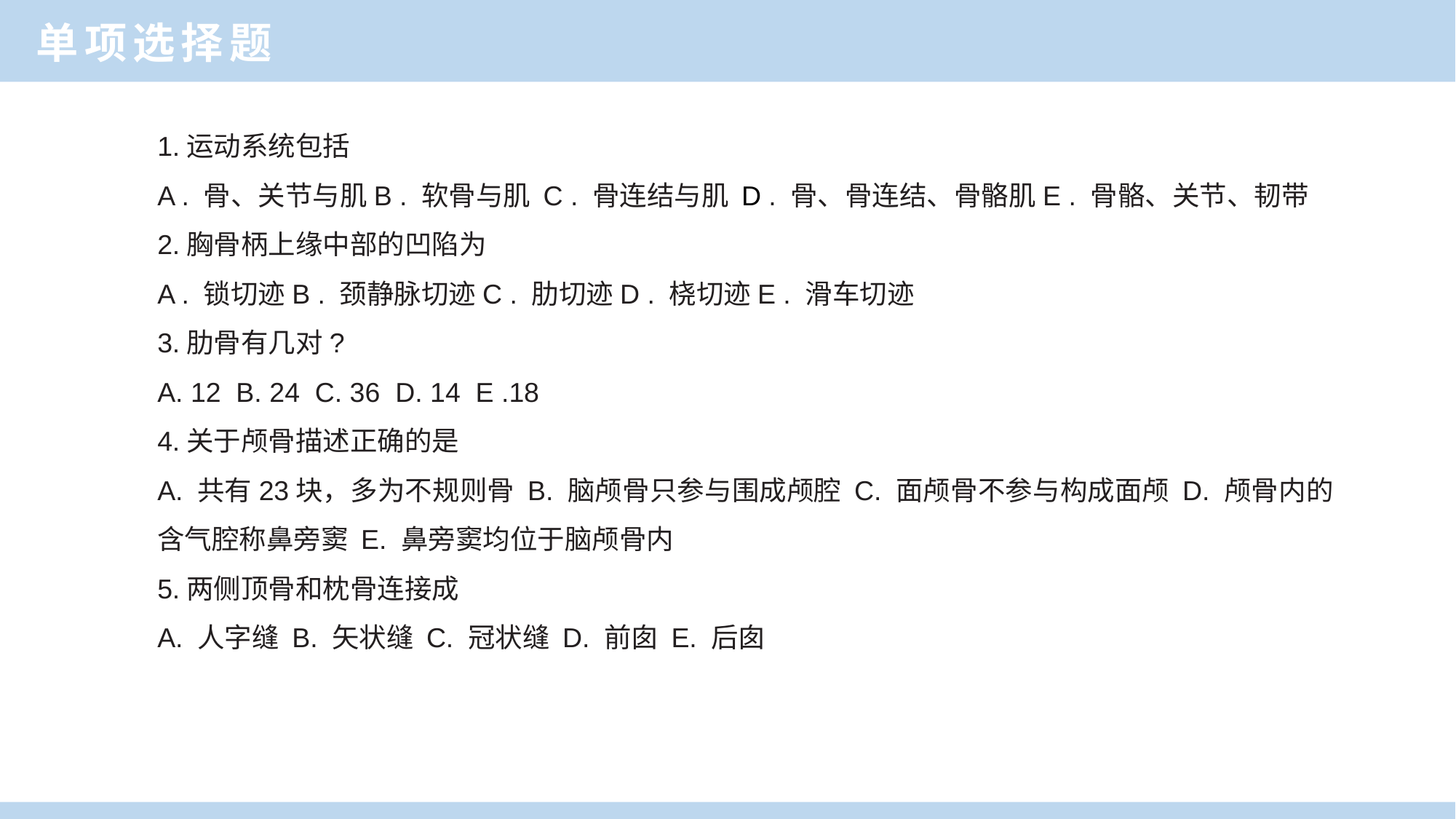

单项选择题

1.运动系统包括
A . 骨、关节与肌B . 软骨与肌 C . 骨连结与肌 D . 骨、骨连结、骨骼肌E . 骨骼、关节、韧带
2.胸骨柄上缘中部的凹陷为
A . 锁切迹B . 颈静脉切迹C . 肋切迹D . 桡切迹E . 滑车切迹
3.肋骨有几对?
A. 12  B. 24  C. 36  D. 14  E .18
4.关于颅骨描述正确的是
A. 共有23块，多为不规则骨 B. 脑颅骨只参与围成颅腔 C. 面颅骨不参与构成面颅 D. 颅骨内的含气腔称鼻旁窦 E. 鼻旁窦均位于脑颅骨内
5.两侧顶骨和枕骨连接成
A. 人字缝 B. 矢状缝 C. 冠状缝 D. 前囱 E. 后囱